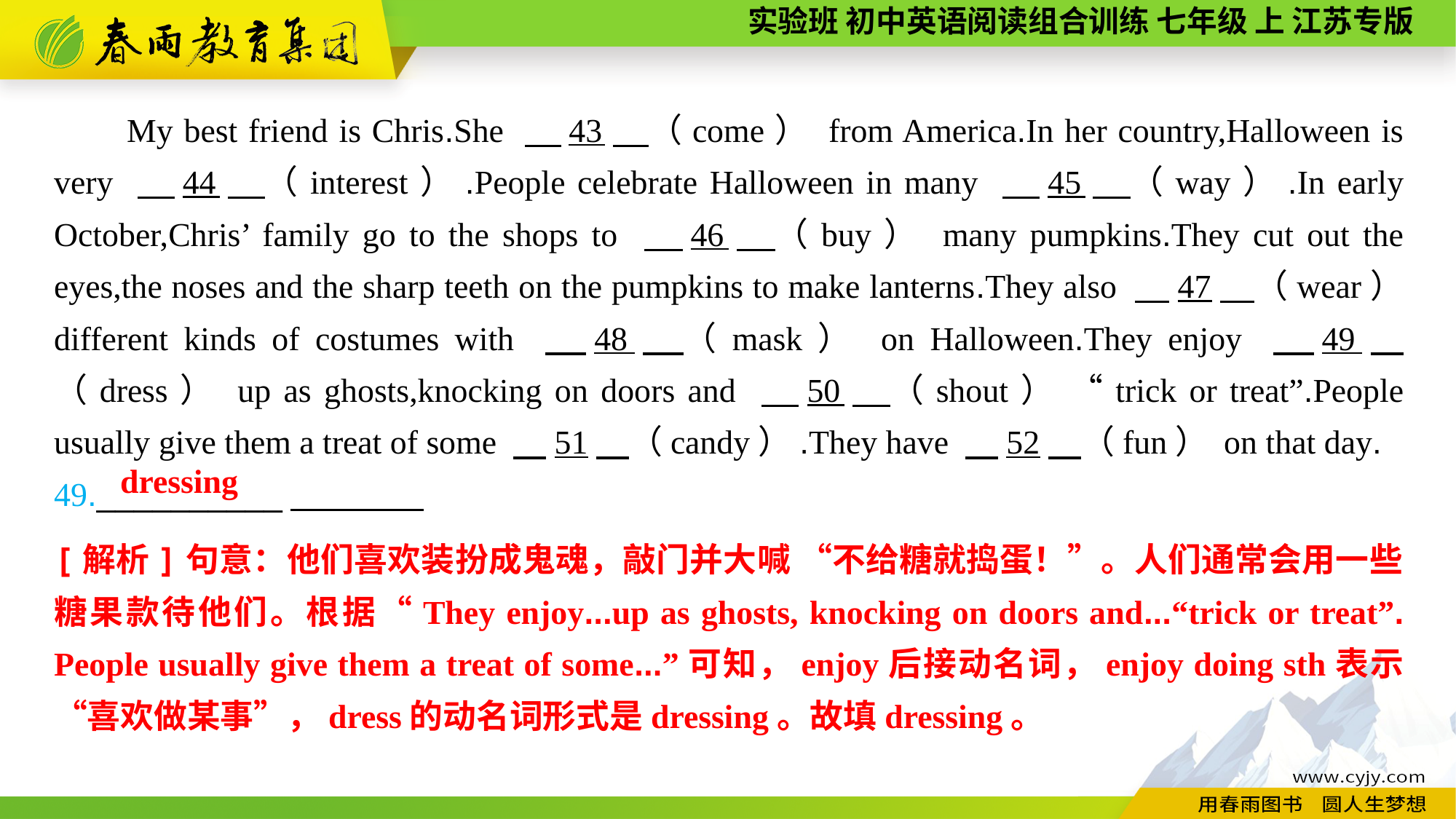

My best friend is Chris.She 　43　（come） from America.In her country,Halloween is very 　44　（interest）.People celebrate Halloween in many 　45　（way）.In early October,Chris’ family go to the shops to 　46　（buy） many pumpkins.They cut out the eyes,the noses and the sharp teeth on the pumpkins to make lanterns.They also 　47　（wear） different kinds of costumes with 　48　（mask） on Halloween.They enjoy 　49　（dress） up as ghosts,knocking on doors and 　50　（shout） “trick or treat”.People usually give them a treat of some 　51　（candy）.They have 　52　（fun） on that day.
49.__________
dressing
[解析]句意：他们喜欢装扮成鬼魂，敲门并大喊 “不给糖就捣蛋！”。人们通常会用一些糖果款待他们。根据“They enjoy...up as ghosts, knocking on doors and...“trick or treat”. People usually give them a treat of some...”可知，enjoy后接动名词，enjoy doing sth表示“喜欢做某事”，dress的动名词形式是dressing。故填dressing。